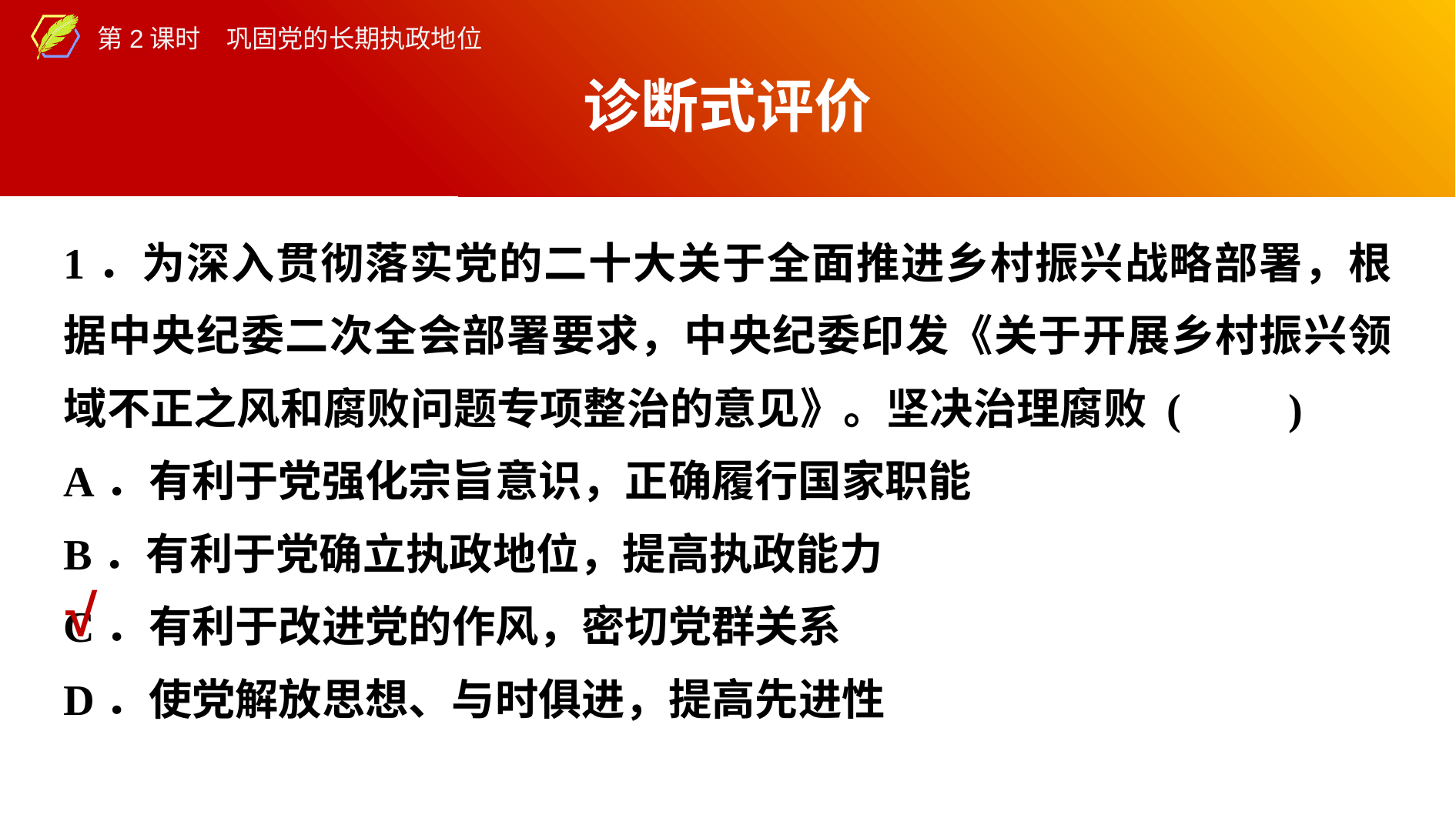

诊断式评价
1．为深入贯彻落实党的二十大关于全面推进乡村振兴战略部署，根据中央纪委二次全会部署要求，中央纪委印发《关于开展乡村振兴领域不正之风和腐败问题专项整治的意见》。坚决治理腐败 (　　)
A．有利于党强化宗旨意识，正确履行国家职能
B．有利于党确立执政地位，提高执政能力
C．有利于改进党的作风，密切党群关系
D．使党解放思想、与时俱进，提高先进性
√